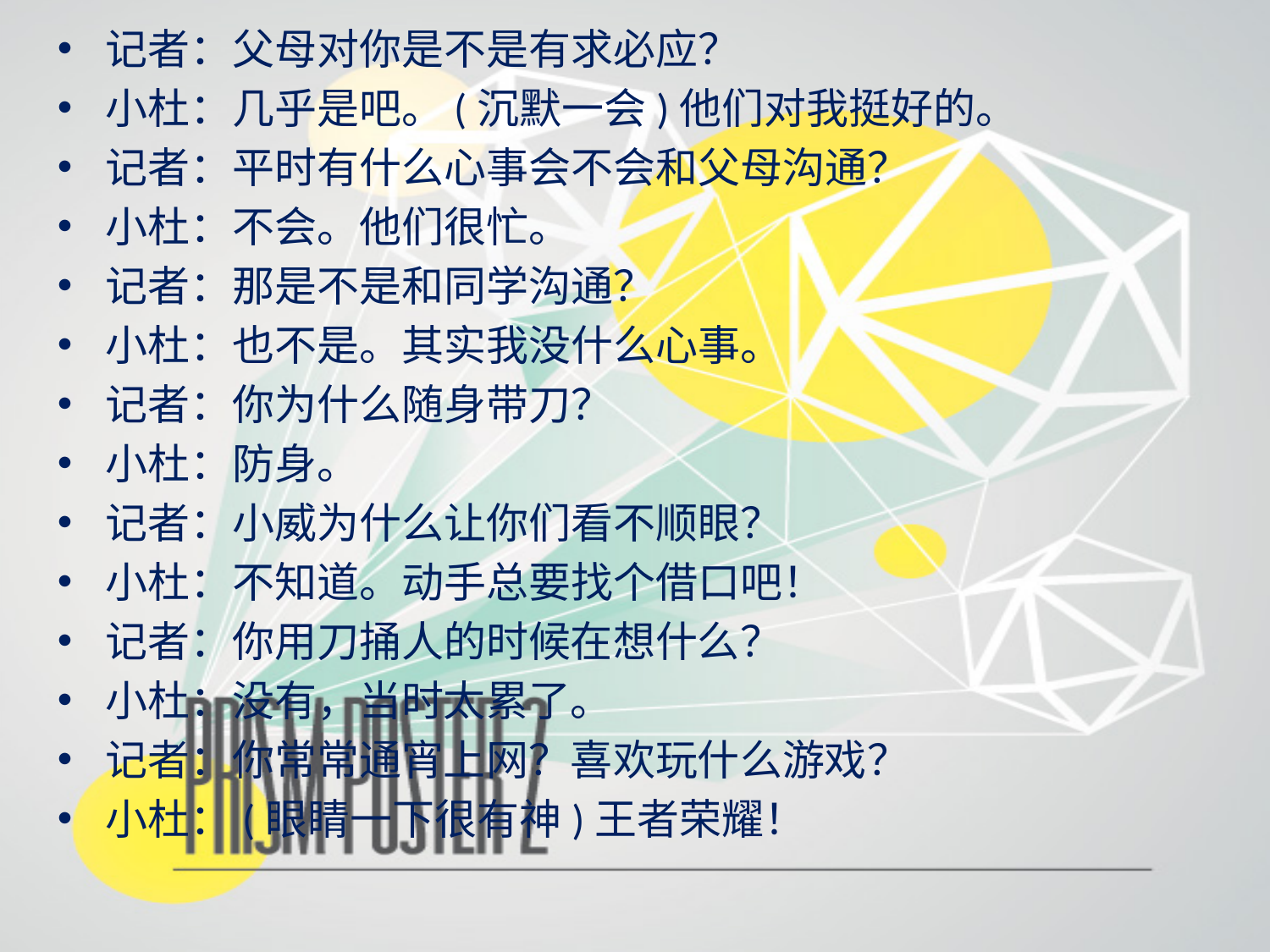

记者：父母对你是不是有求必应？
小杜：几乎是吧。(沉默一会)他们对我挺好的。
记者：平时有什么心事会不会和父母沟通？
小杜：不会。他们很忙。
记者：那是不是和同学沟通？
小杜：也不是。其实我没什么心事。
记者：你为什么随身带刀？
小杜：防身。
记者：小威为什么让你们看不顺眼？
小杜：不知道。动手总要找个借口吧！
记者：你用刀捅人的时候在想什么？
小杜：没有，当时太累了。
记者：你常常通宵上网？喜欢玩什么游戏？
小杜：(眼睛一下很有神)王者荣耀！